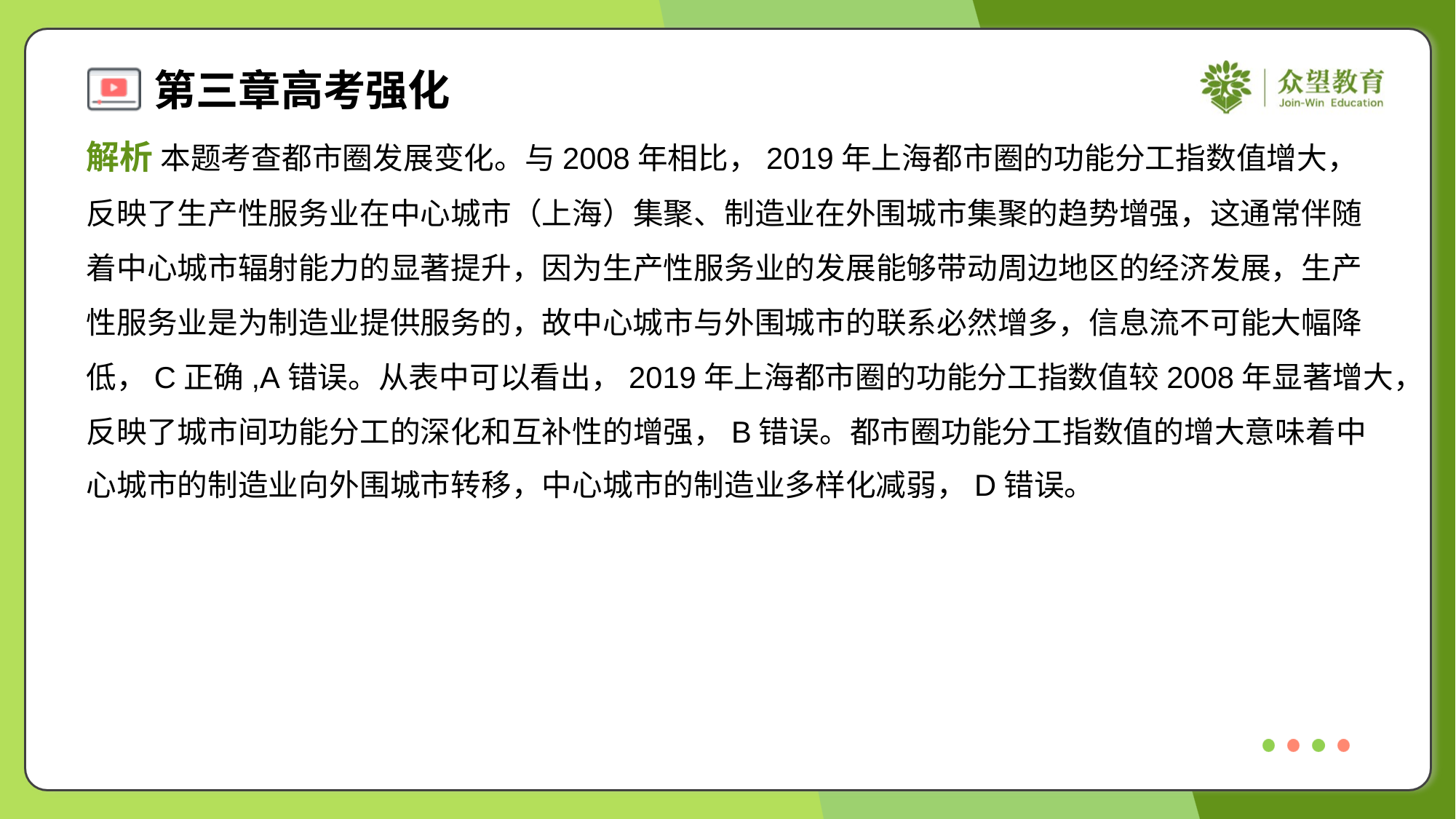

解析 本题考查都市圈发展变化。与2008年相比，2019年上海都市圈的功能分工指数值增大，
反映了生产性服务业在中心城市（上海）集聚、制造业在外围城市集聚的趋势增强，这通常伴随
着中心城市辐射能力的显著提升，因为生产性服务业的发展能够带动周边地区的经济发展，生产
性服务业是为制造业提供服务的，故中心城市与外围城市的联系必然增多，信息流不可能大幅降
低，C正确,A错误。从表中可以看出，2019年上海都市圈的功能分工指数值较2008年显著增大，
反映了城市间功能分工的深化和互补性的增强，B错误。都市圈功能分工指数值的增大意味着中
心城市的制造业向外围城市转移，中心城市的制造业多样化减弱，D错误。